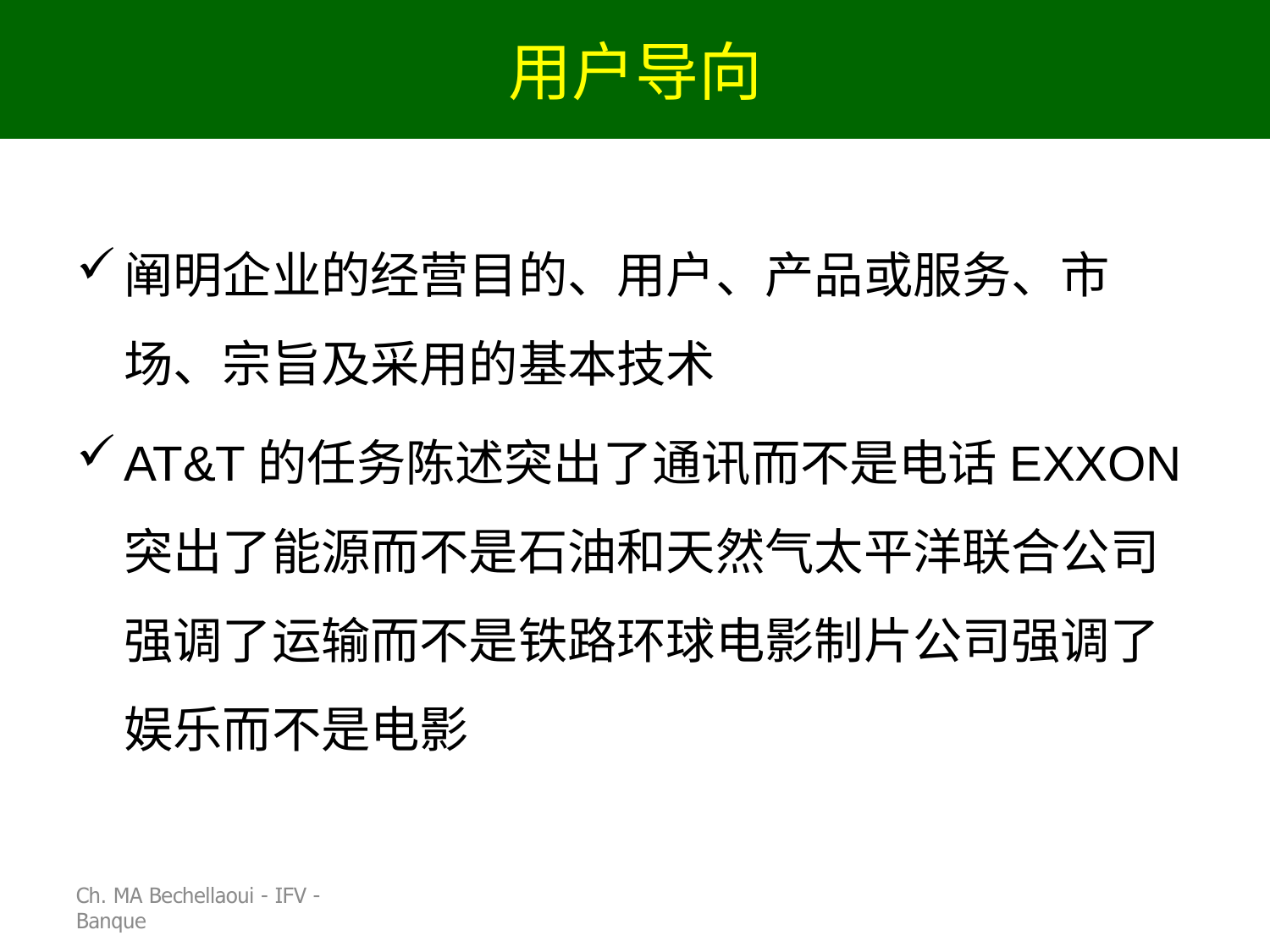

# 用户导向
Ch. MA Bechellaoui - IFV - Banque
阐明企业的经营目的、用户、产品或服务、市场、宗旨及采用的基本技术
AT&T的任务陈述突出了通讯而不是电话EXXON突出了能源而不是石油和天然气太平洋联合公司强调了运输而不是铁路环球电影制片公司强调了娱乐而不是电影